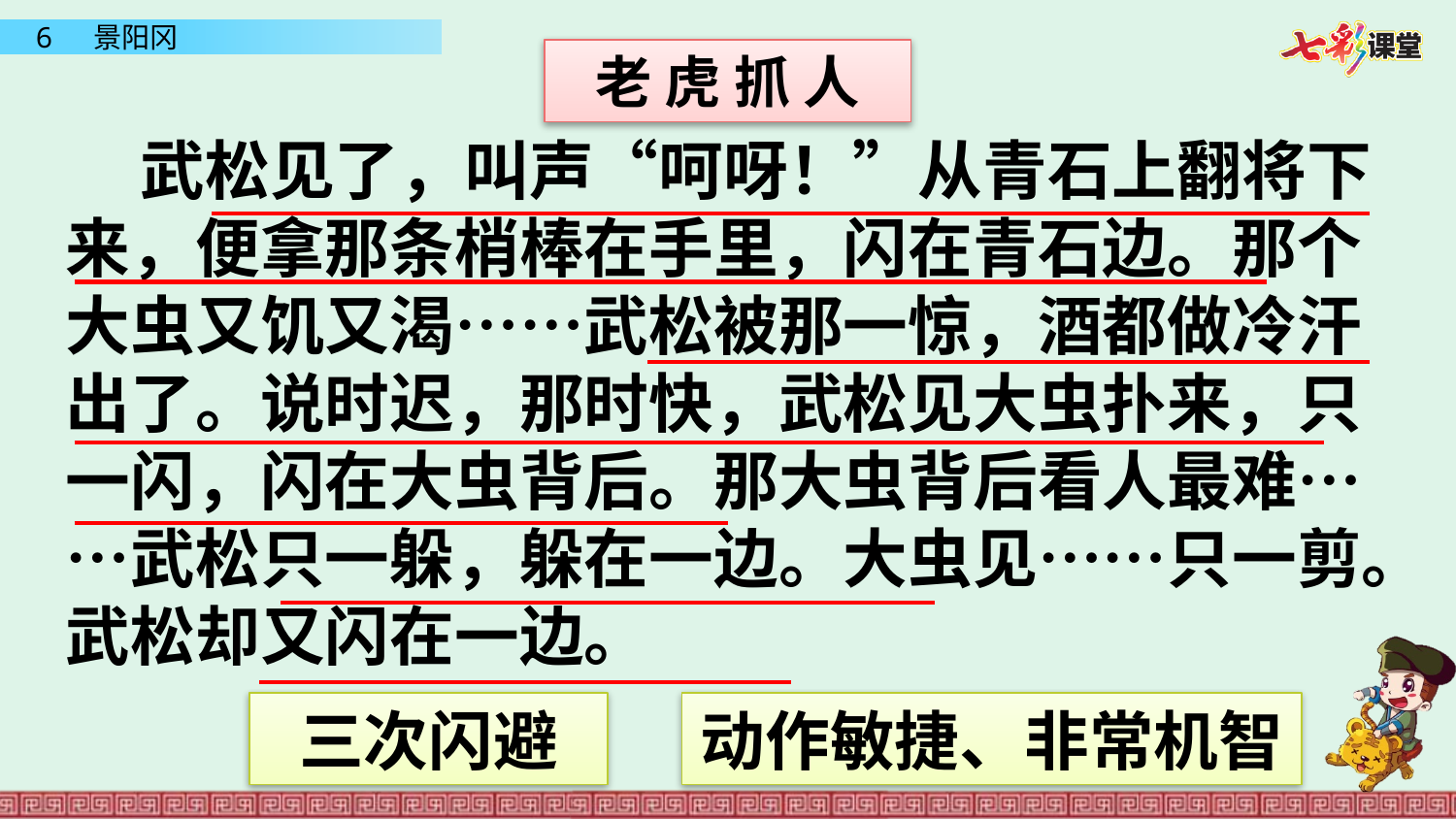

老 虎 抓 人
    武松见了，叫声“呵呀！”从青石上翻将下来，便拿那条梢棒在手里，闪在青石边。那个大虫又饥又渴……武松被那一惊，酒都做冷汗出了。说时迟，那时快，武松见大虫扑来，只一闪，闪在大虫背后。那大虫背后看人最难……武松只一躲，躲在一边。大虫见……只一剪。武松却又闪在一边。
三次闪避
动作敏捷、非常机智